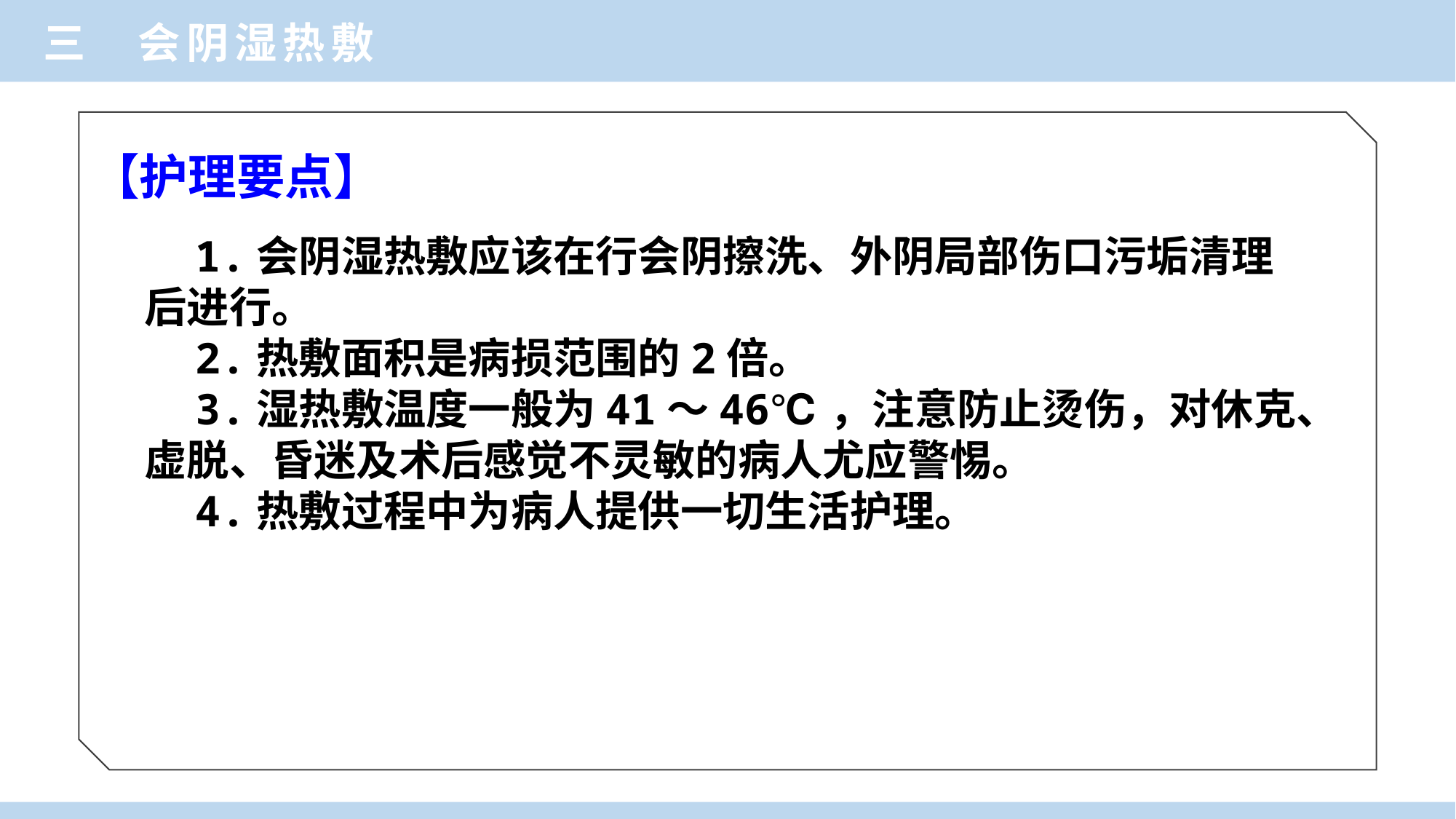

三   会阴湿热敷

 【护理要点】
  1.会阴湿热敷应该在行会阴擦洗、外阴局部伤口污垢清理后进行。
  2.热敷面积是病损范围的2倍。
  3.湿热敷温度一般为41～46℃，注意防止烫伤，对休克、虚脱、昏迷及术后感觉不灵敏的病人尤应警惕。
  4.热敷过程中为病人提供一切生活护理。